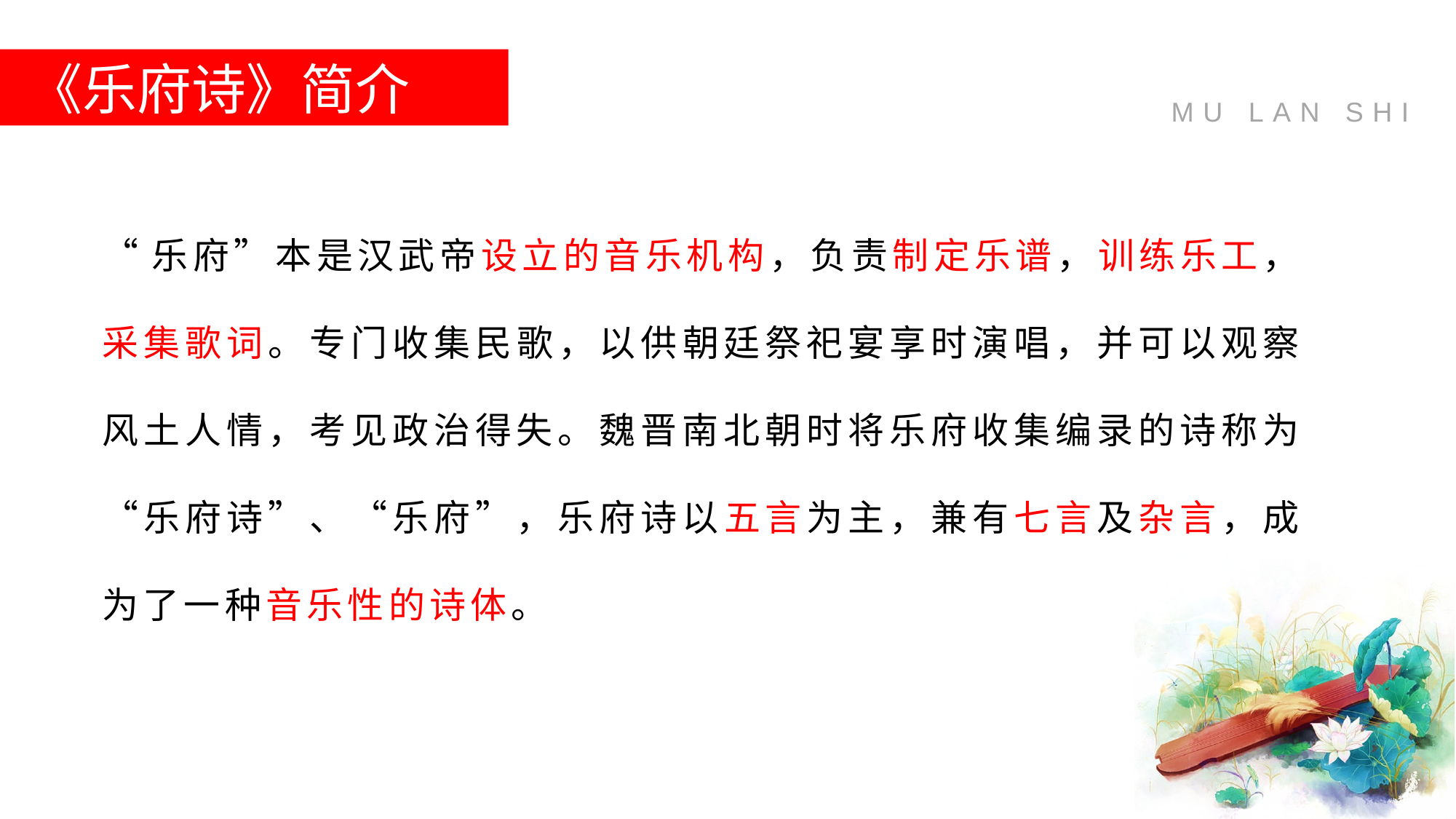

《乐府诗》简介
“乐府”本是汉武帝设立的音乐机构，负责制定乐谱，训练乐工，采集歌词。专门收集民歌，以供朝廷祭祀宴享时演唱，并可以观察风土人情，考见政治得失。魏晋南北朝时将乐府收集编录的诗称为“乐府诗”、“乐府”，乐府诗以五言为主，兼有七言及杂言，成为了一种音乐性的诗体。